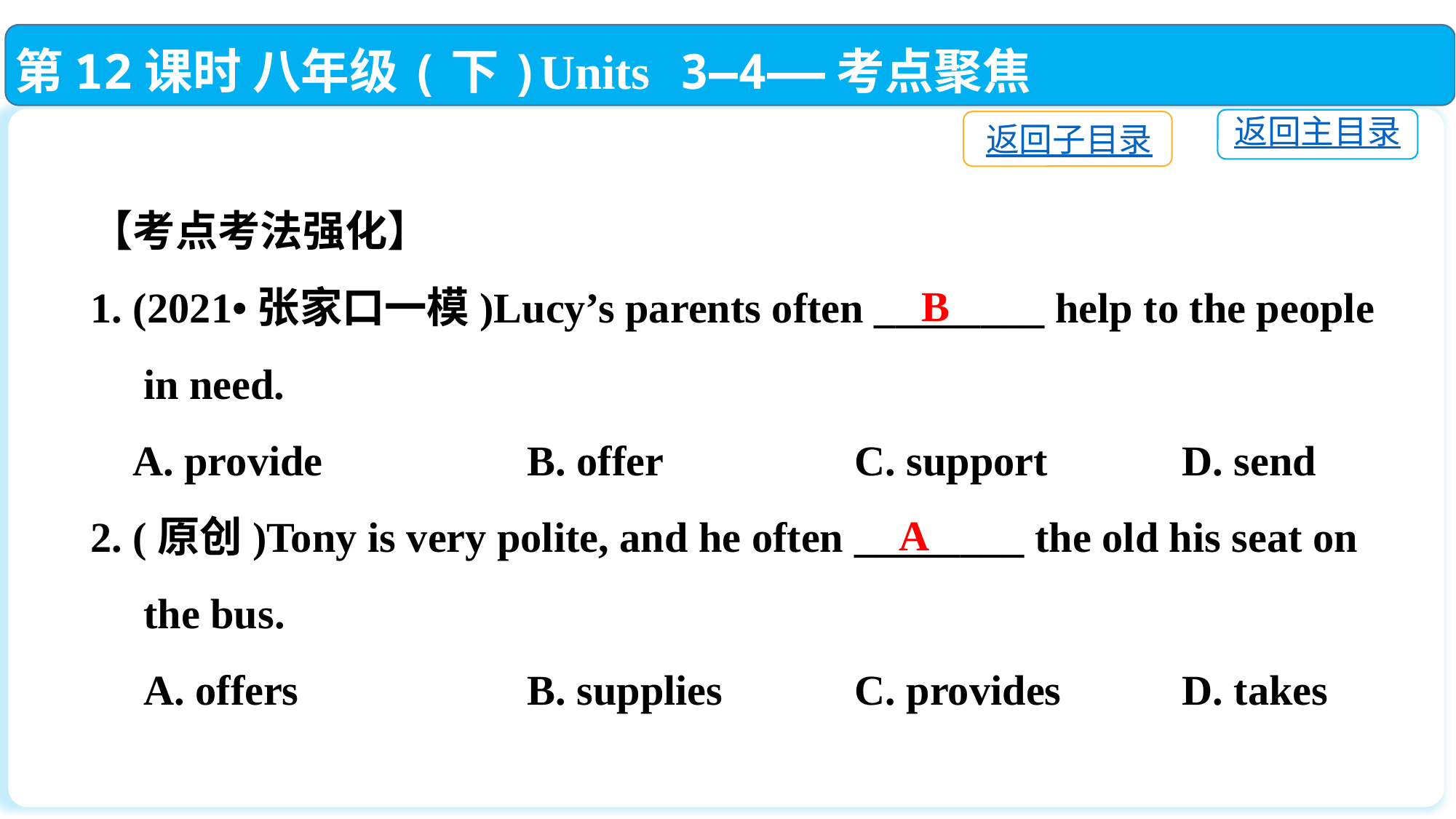

第12课时 八年级(下)Units 3—4——考点聚焦

返回主目录

返回子目录
【考点考法强化】
1. (2021•张家口一模)Lucy’s parents often ________ help to the people
     in need.
    A. provide		B. offer		C. support		D. send
2. (原创)Tony is very polite, and he often ________ the old his seat on
     the bus.
     A. offers			B. supplies		C. provides		D. takes
B
A